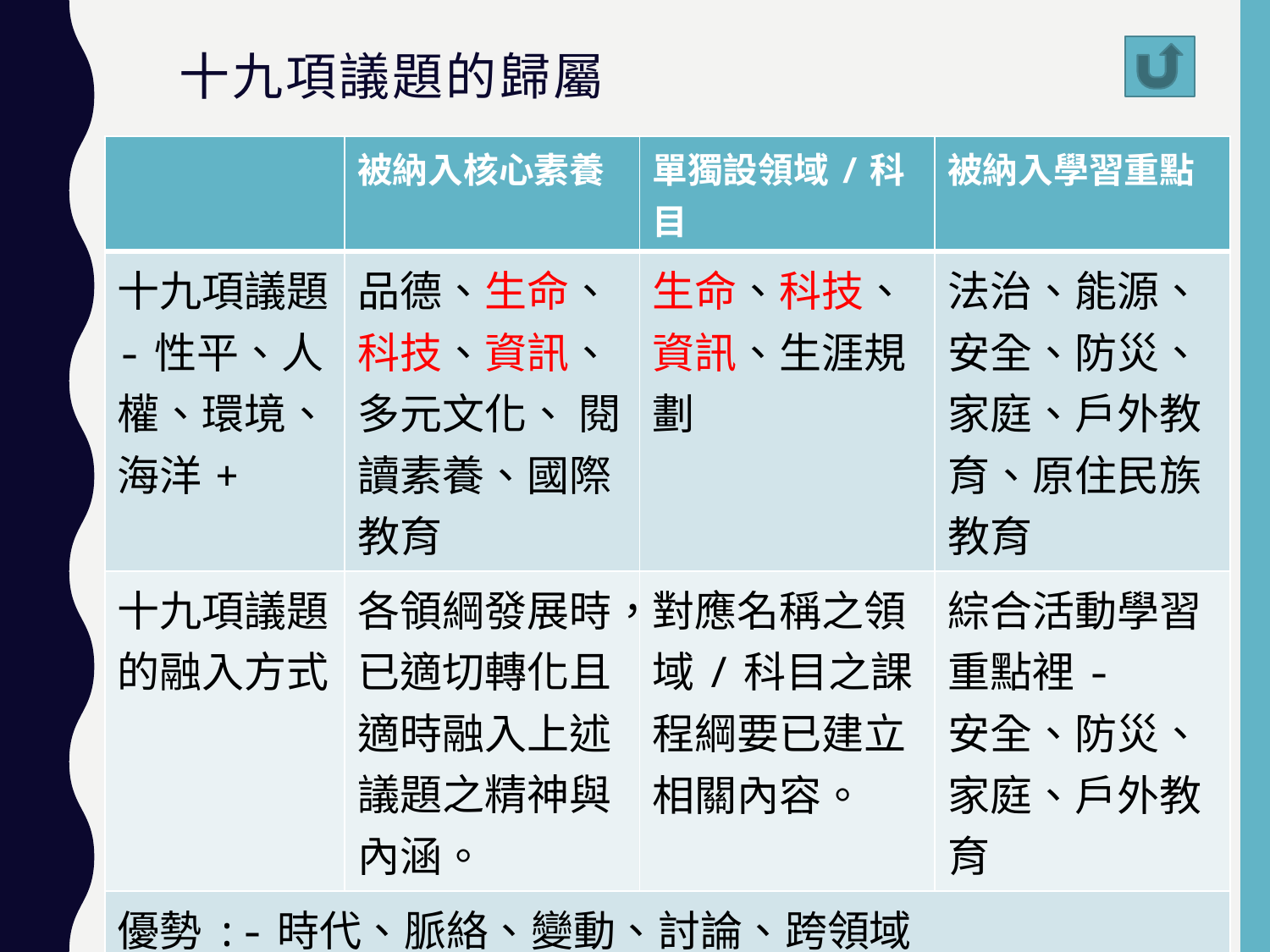

# 十九項議題的歸屬

|  | 被納入核心素養 | 單獨設領域/科目 | 被納入學習重點 |
| --- | --- | --- | --- |
| 十九項議題 -性平、人權、環境、海洋+ | 品德、生命、科技、資訊、多元文化、 閱讀素養、國際教育 | 生命、科技、資訊、生涯規劃 | 法治、能源、安全、防災、家庭、戶外教育、原住民族教育 |
| 十九項議題的融入方式 | 各領綱發展時，已適切轉化且適時融入上述議題之精神與內涵。 | 對應名稱之領域/科目之課程綱要已建立相關內容。 | 綜合活動學習重點裡- 安全、防災、 家庭、戶外教育 |
| 優勢:-時代、脈絡、變動、討論、跨領域 |  |  |  |
| 準備:了解議題的理念、內涵、重點 |  |  |  |
| 模組:單(多)議題融入單領域、單(多)議題融入跨領域 |  |  |  |